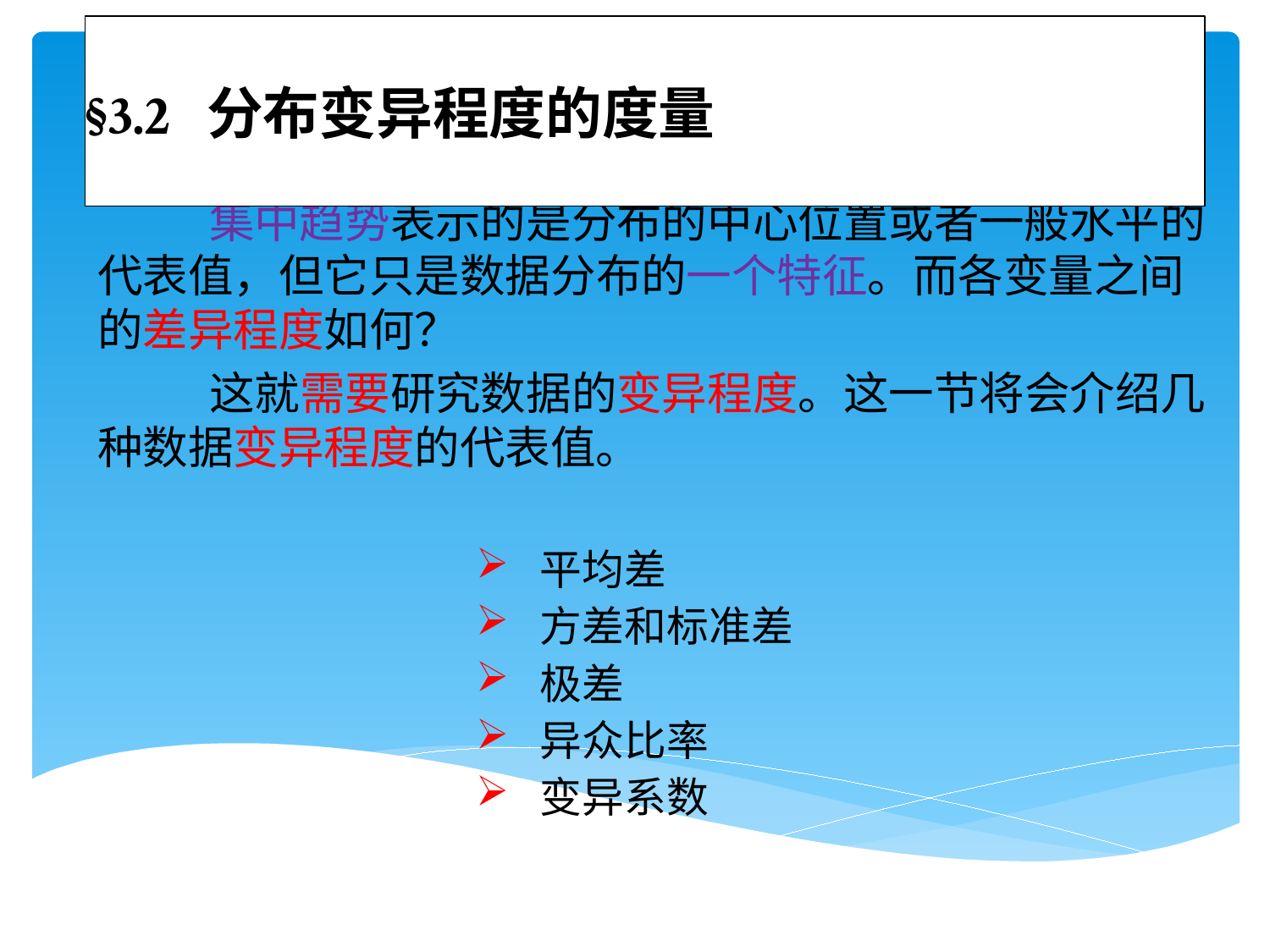

# §3.2  分布变异程度的度量
          集中趋势表示的是分布的中心位置或者一般水平的代表值，但它只是数据分布的一个特征。而各变量之间的差异程度如何？
          这就需要研究数据的变异程度。这一节将会介绍几种数据变异程度的代表值。

平均差
方差和标准差
极差
异众比率
变异系数